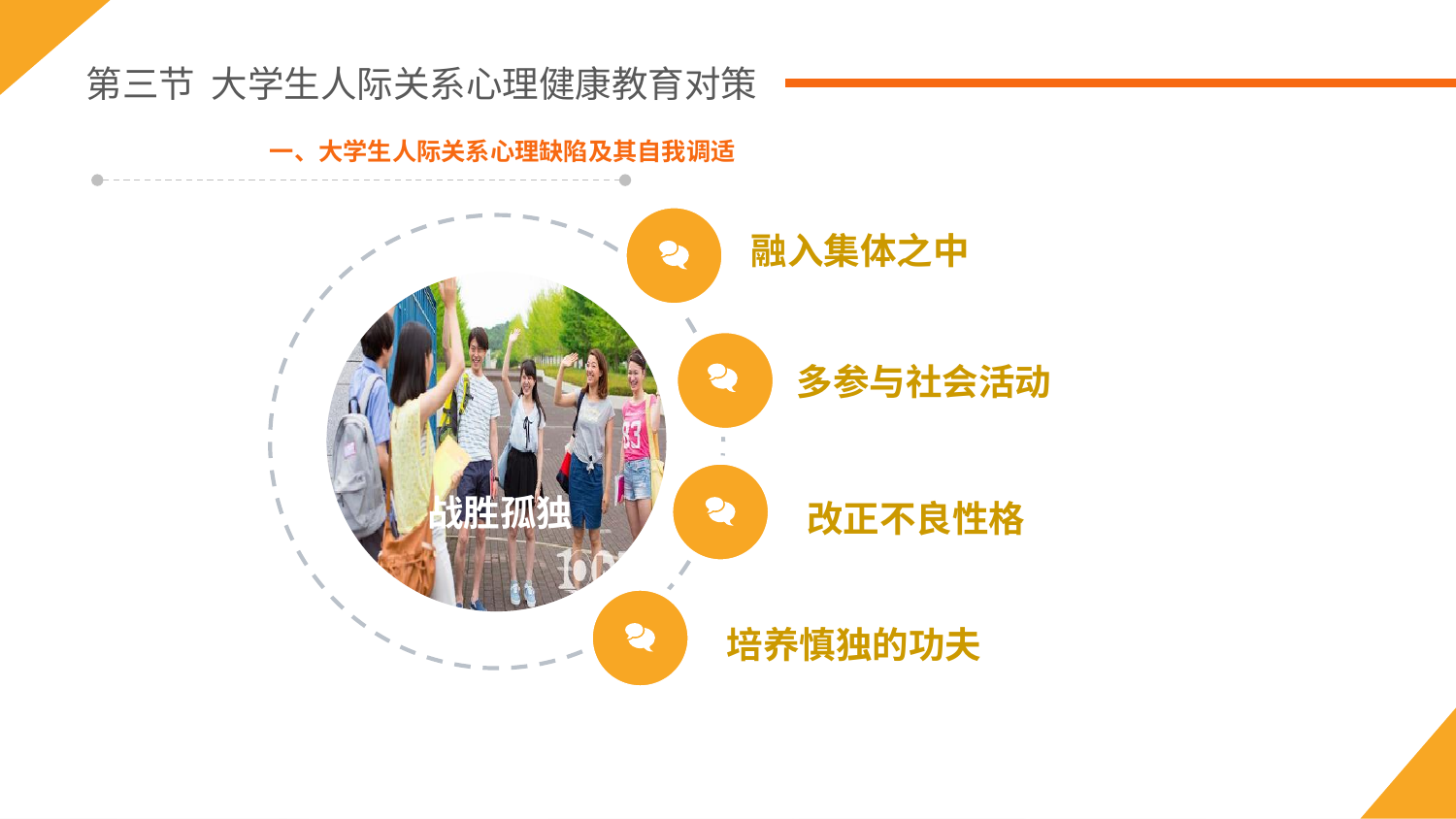

第三节  大学生人际关系心理健康教育对策
一、大学生人际关系心理缺陷及其自我调适
融入集体之中

多参与社会活动

改正不良性格

战胜孤独
培养慎独的功夫